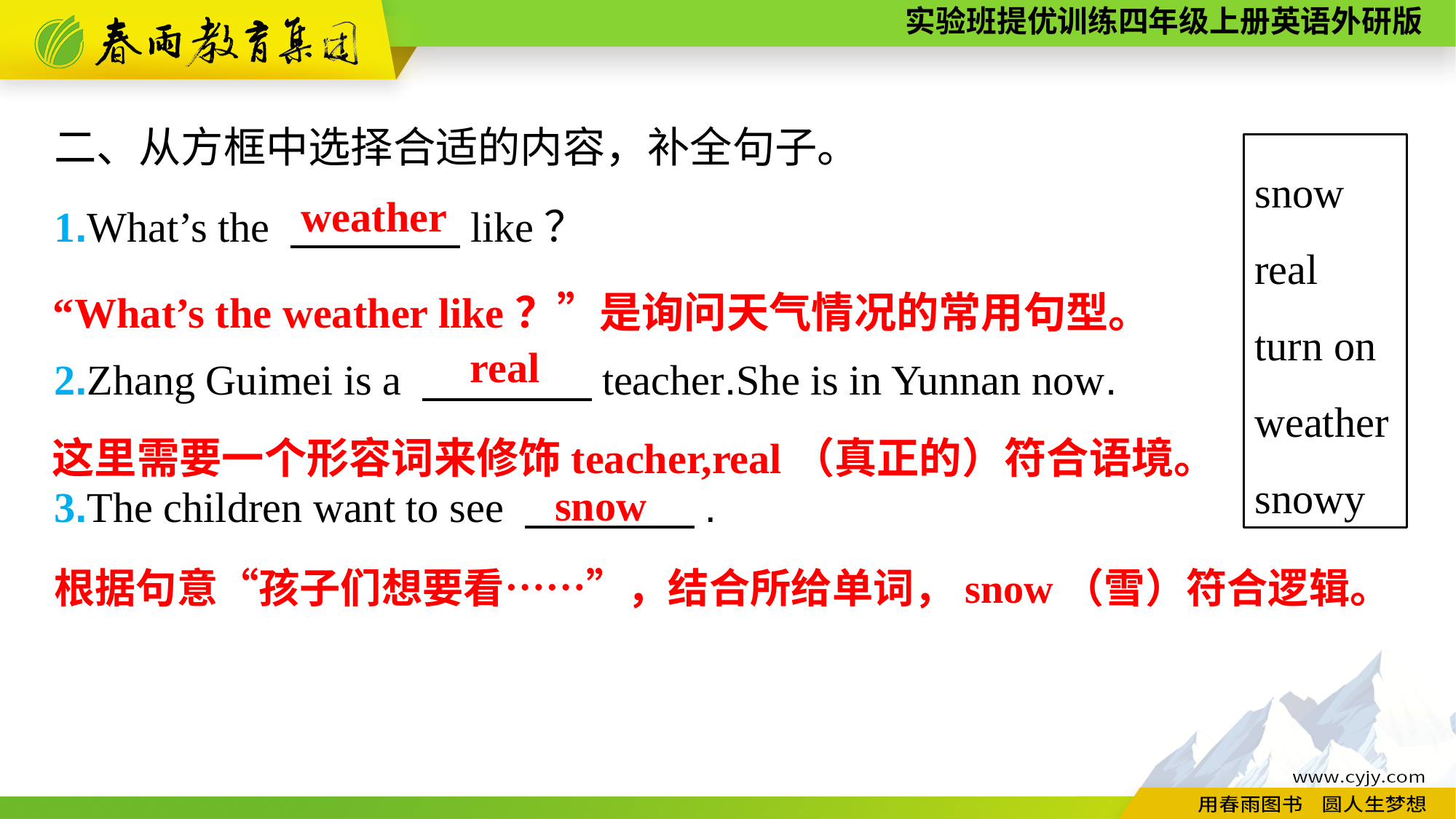

二、从方框中选择合适的内容，补全句子。
snow
real
turn on
weather
snowy
1.What’s the 　　　　like？

2.Zhang Guimei is a 　　　　teacher.She is in Yunnan now.

3.The children want to see 　　　　.
weather
“What’s the weather like？”是询问天气情况的常用句型。
real
这里需要一个形容词来修饰teacher,real（真正的）符合语境。
snow
根据句意“孩子们想要看……”，结合所给单词，snow（雪）符合逻辑。